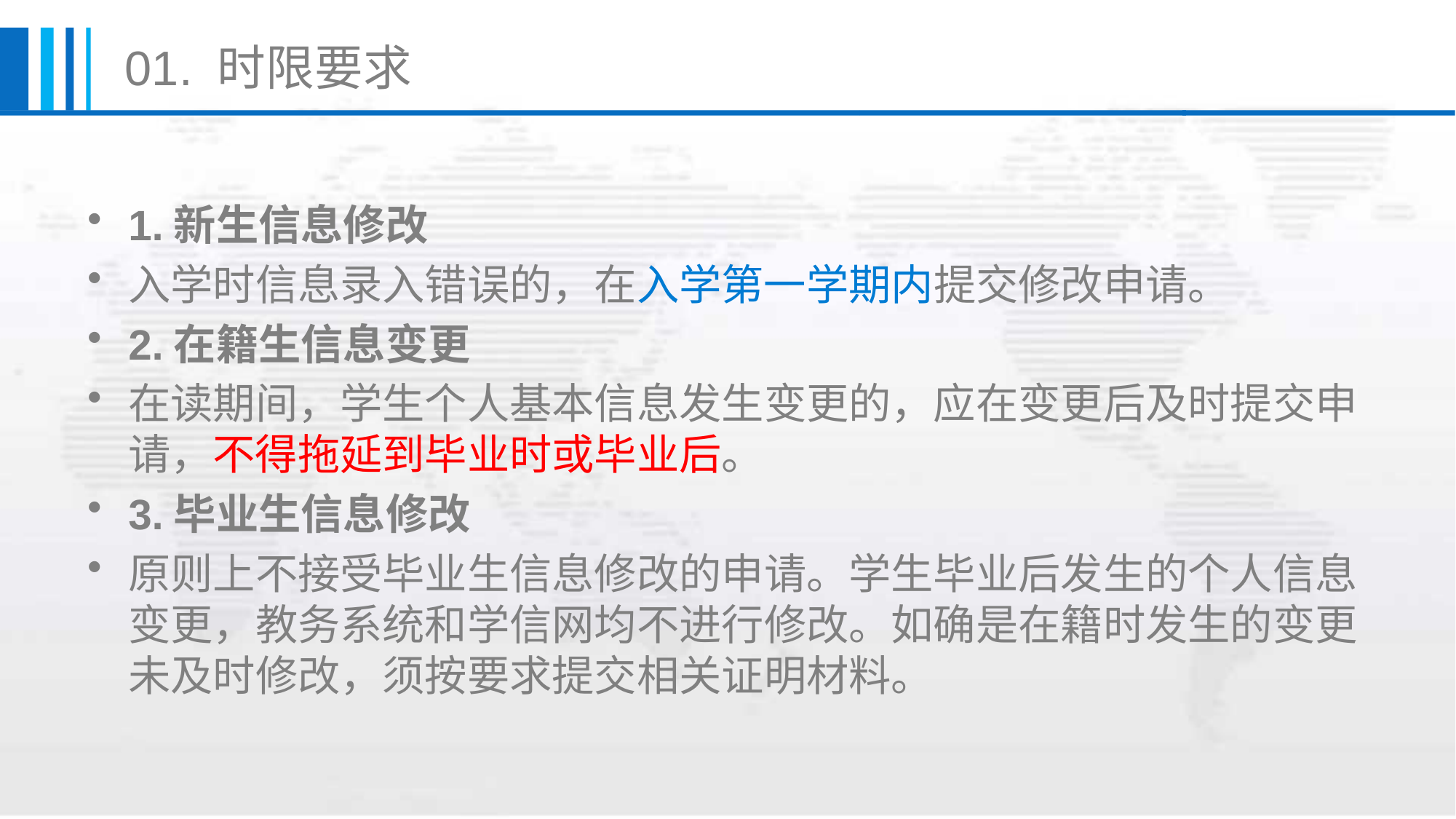

01. 时限要求

1.新生信息修改
入学时信息录入错误的，在入学第一学期内提交修改申请。
2.在籍生信息变更
在读期间，学生个人基本信息发生变更的，应在变更后及时提交申请，不得拖延到毕业时或毕业后。
3.毕业生信息修改
原则上不接受毕业生信息修改的申请。学生毕业后发生的个人信息变更，教务系统和学信网均不进行修改。如确是在籍时发生的变更未及时修改，须按要求提交相关证明材料。